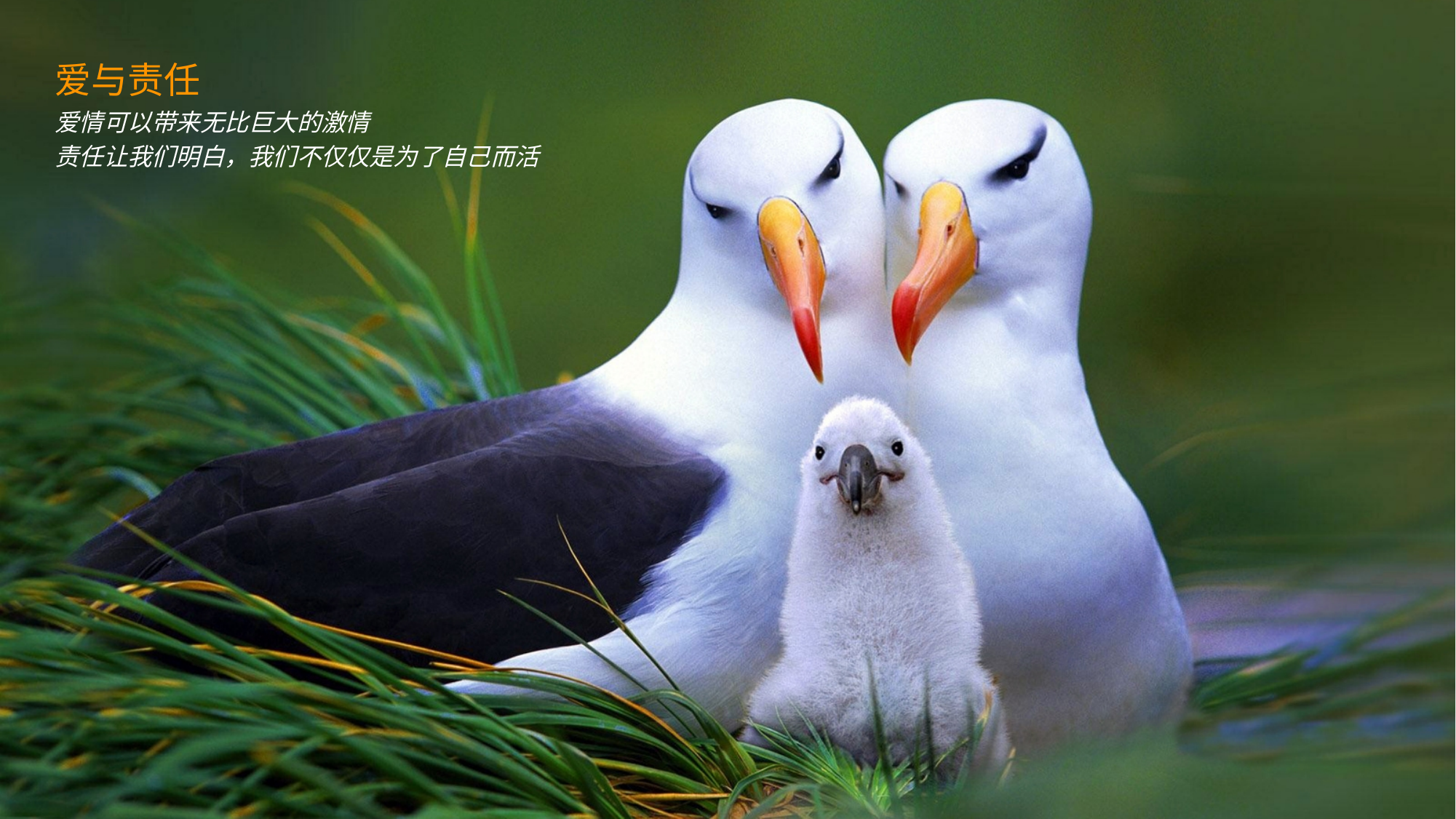

爱与责任
爱情可以带来无比巨大的激情
责任让我们明白，我们不仅仅是为了自己而活